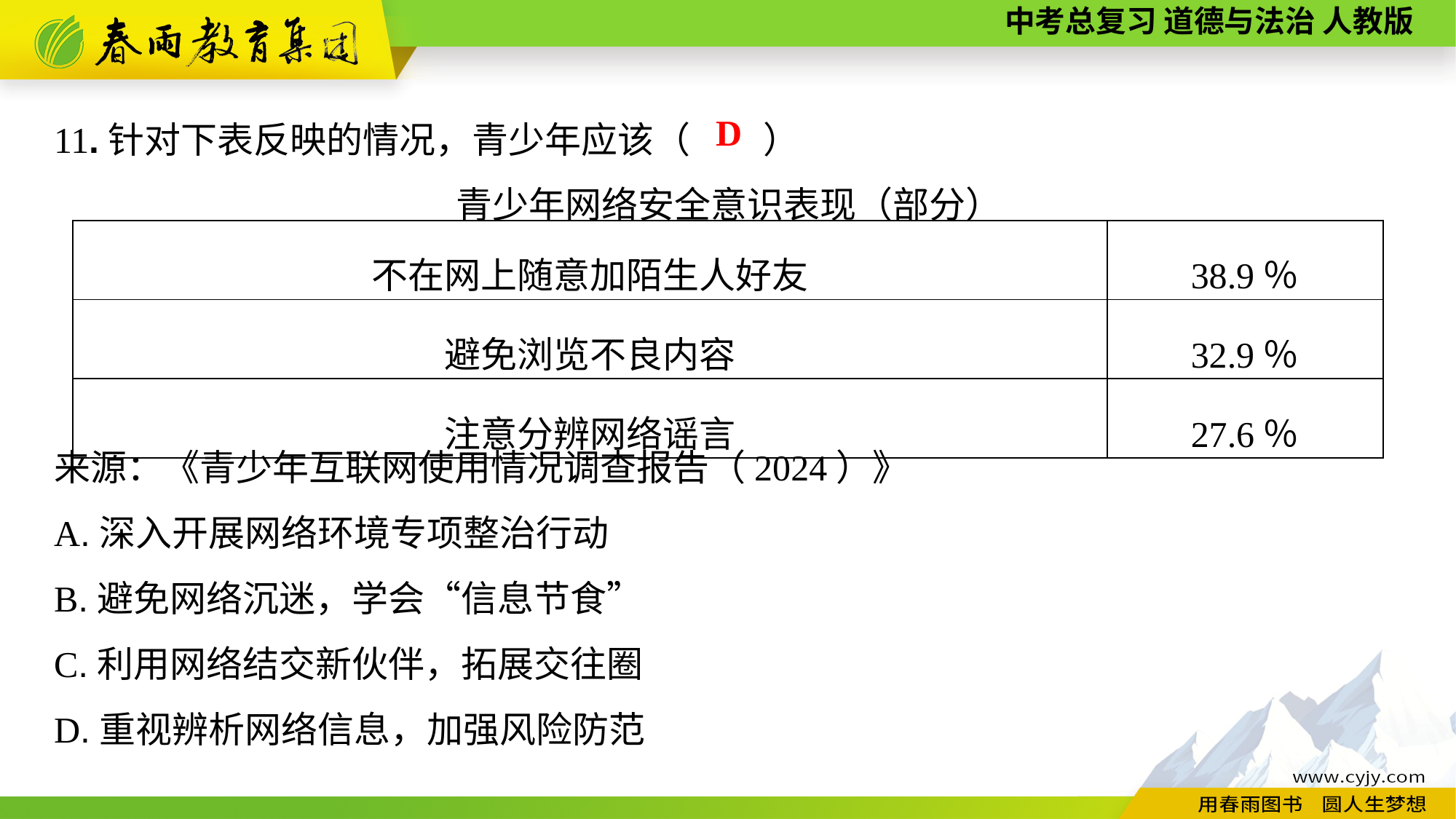

11.针对下表反映的情况，青少年应该（　　）
青少年网络安全意识表现（部分）

来源：《青少年互联网使用情况调查报告（2024）》
A.深入开展网络环境专项整治行动
B.避免网络沉迷，学会“信息节食”
C.利用网络结交新伙伴，拓展交往圈
D.重视辨析网络信息，加强风险防范
D
| 不在网上随意加陌生人好友 | 38.9％ |
| --- | --- |
| 避免浏览不良内容 | 32.9％ |
| 注意分辨网络谣言 | 27.6％ |